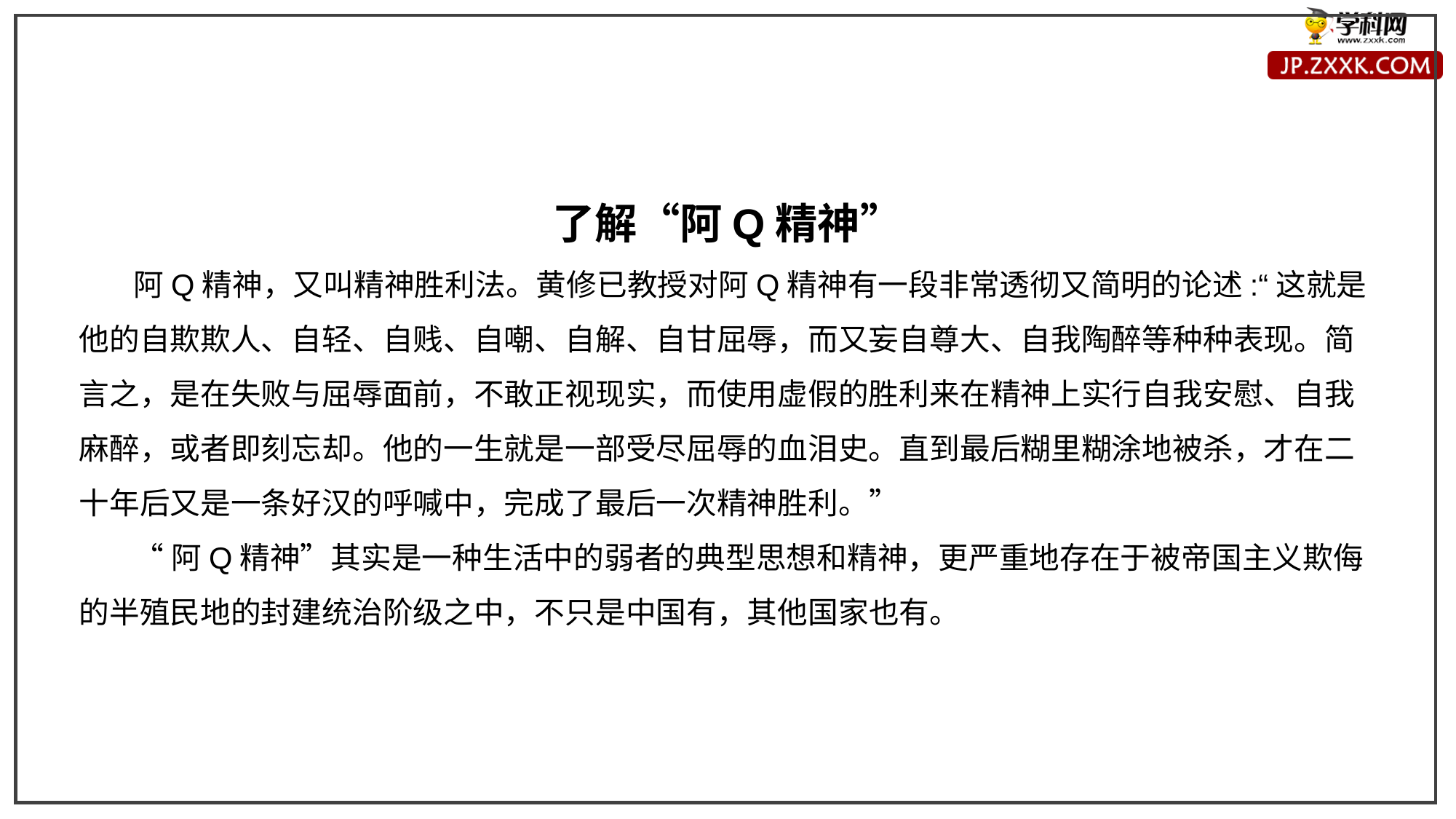

了解“阿Q精神”
阿Q精神，又叫精神胜利法。黄修已教授对阿Q精神有一段非常透彻又简明的论述:“这就是他的自欺欺人、自轻、自贱、自嘲、自解、自甘屈辱，而又妄自尊大、自我陶醉等种种表现。简言之，是在失败与屈辱面前，不敢正视现实，而使用虚假的胜利来在精神上实行自我安慰、自我麻醉，或者即刻忘却。他的一生就是一部受尽屈辱的血泪史。直到最后糊里糊涂地被杀，才在二十年后又是一条好汉的呼喊中，完成了最后一次精神胜利。”
“阿Q精神”其实是一种生活中的弱者的典型思想和精神，更严重地存在于被帝国主义欺侮的半殖民地的封建统治阶级之中，不只是中国有，其他国家也有。